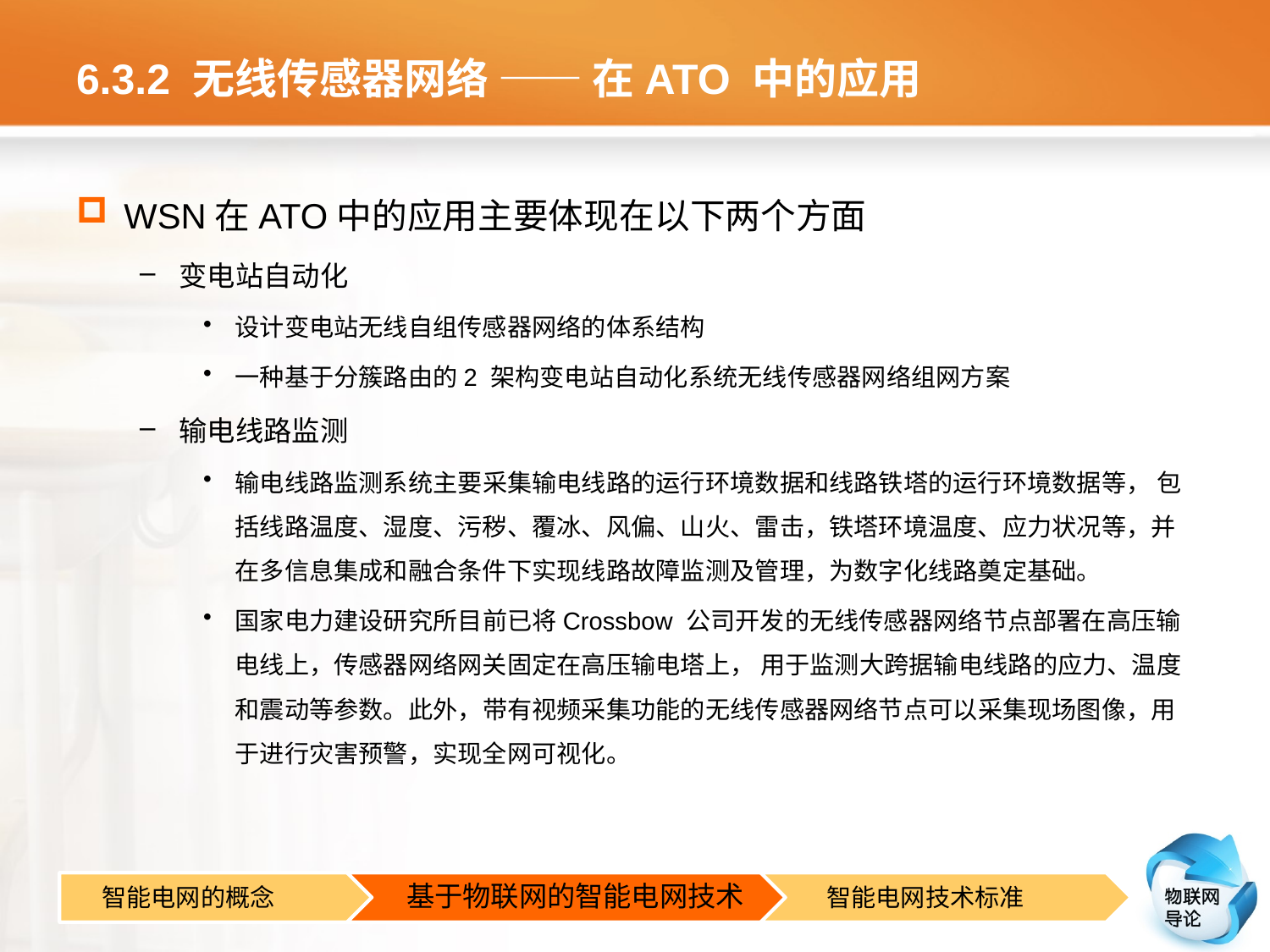

# 6.3.2 无线传感器网络 —— 在ATO 中的应用
WSN在ATO中的应用主要体现在以下两个方面
变电站自动化
设计变电站无线自组传感器网络的体系结构
一种基于分簇路由的2 架构变电站自动化系统无线传感器网络组网方案
输电线路监测
输电线路监测系统主要采集输电线路的运行环境数据和线路铁塔的运行环境数据等， 包括线路温度、湿度、污秽、覆冰、风偏、山火、雷击，铁塔环境温度、应力状况等，并在多信息集成和融合条件下实现线路故障监测及管理，为数字化线路奠定基础。
国家电力建设研究所目前已将Crossbow 公司开发的无线传感器网络节点部署在高压输电线上，传感器网络网关固定在高压输电塔上， 用于监测大跨据输电线路的应力、温度和震动等参数。此外，带有视频采集功能的无线传感器网络节点可以采集现场图像，用于进行灾害预警，实现全网可视化。